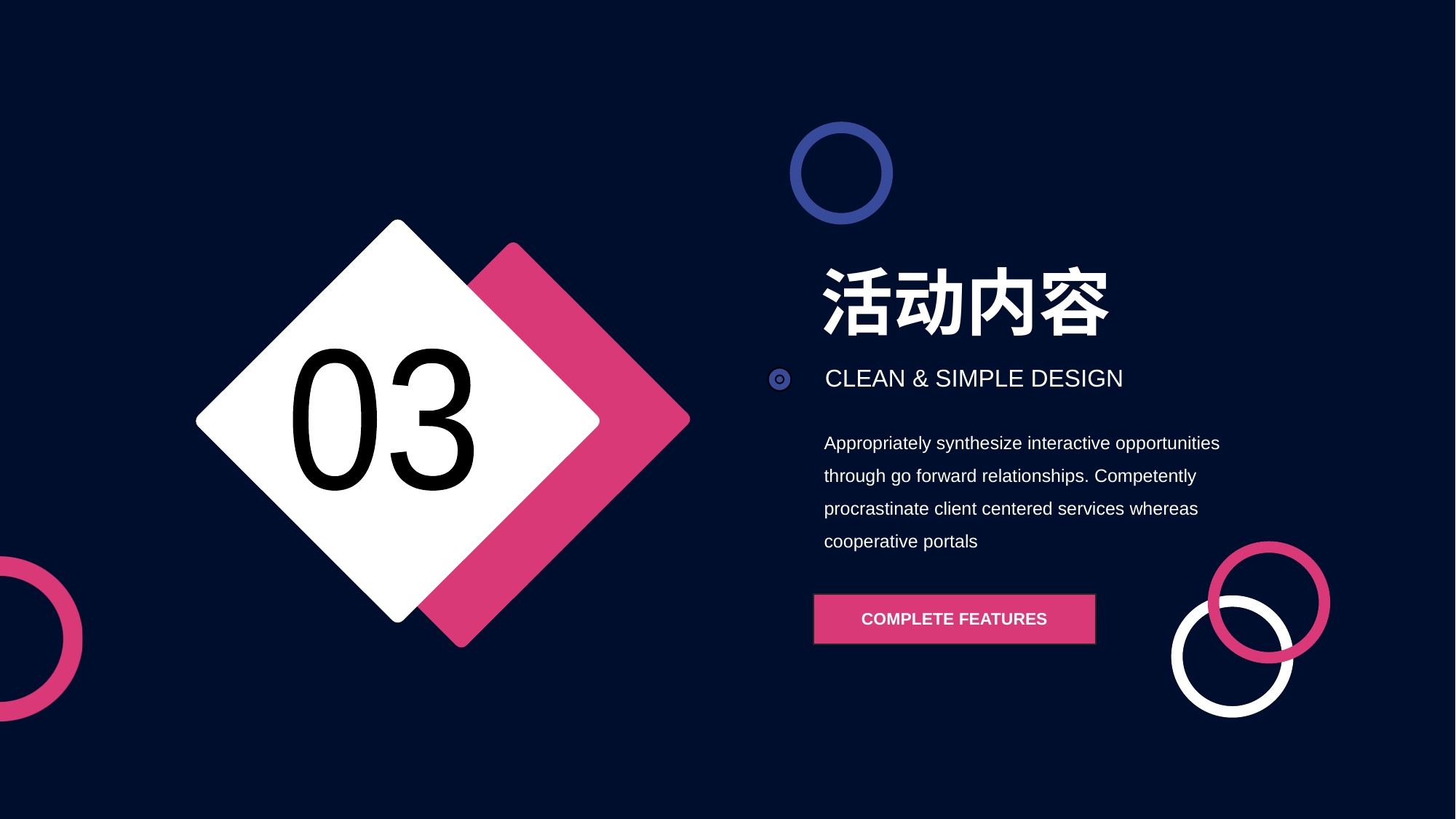

活动内容
03
CLEAN & SIMPLE DESIGN

Appropriately synthesize interactive opportunities through go forward relationships. Competently procrastinate client centered services whereas cooperative portals

COMPLETE FEATURES
PPT下载 http://www.1ppt.com/xiazai/